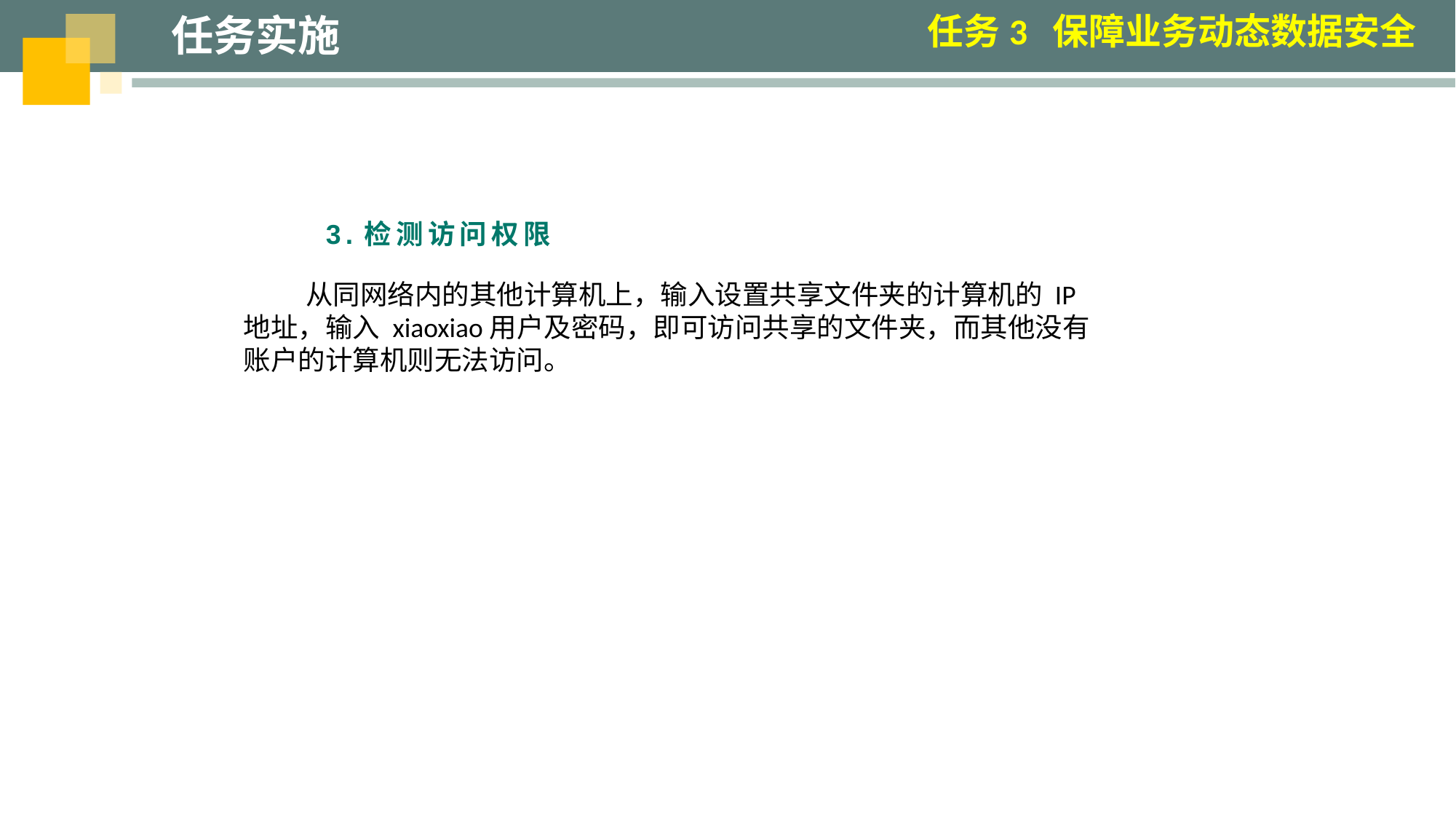

任务实施

任务3  保障业务动态数据安全
3.检测访问权限
         从同网络内的其他计算机上，输入设置共享文件夹的计算机的 IP 地址，输入 xiaoxiao用户及密码，即可访问共享的文件夹，而其他没有账户的计算机则无法访问。